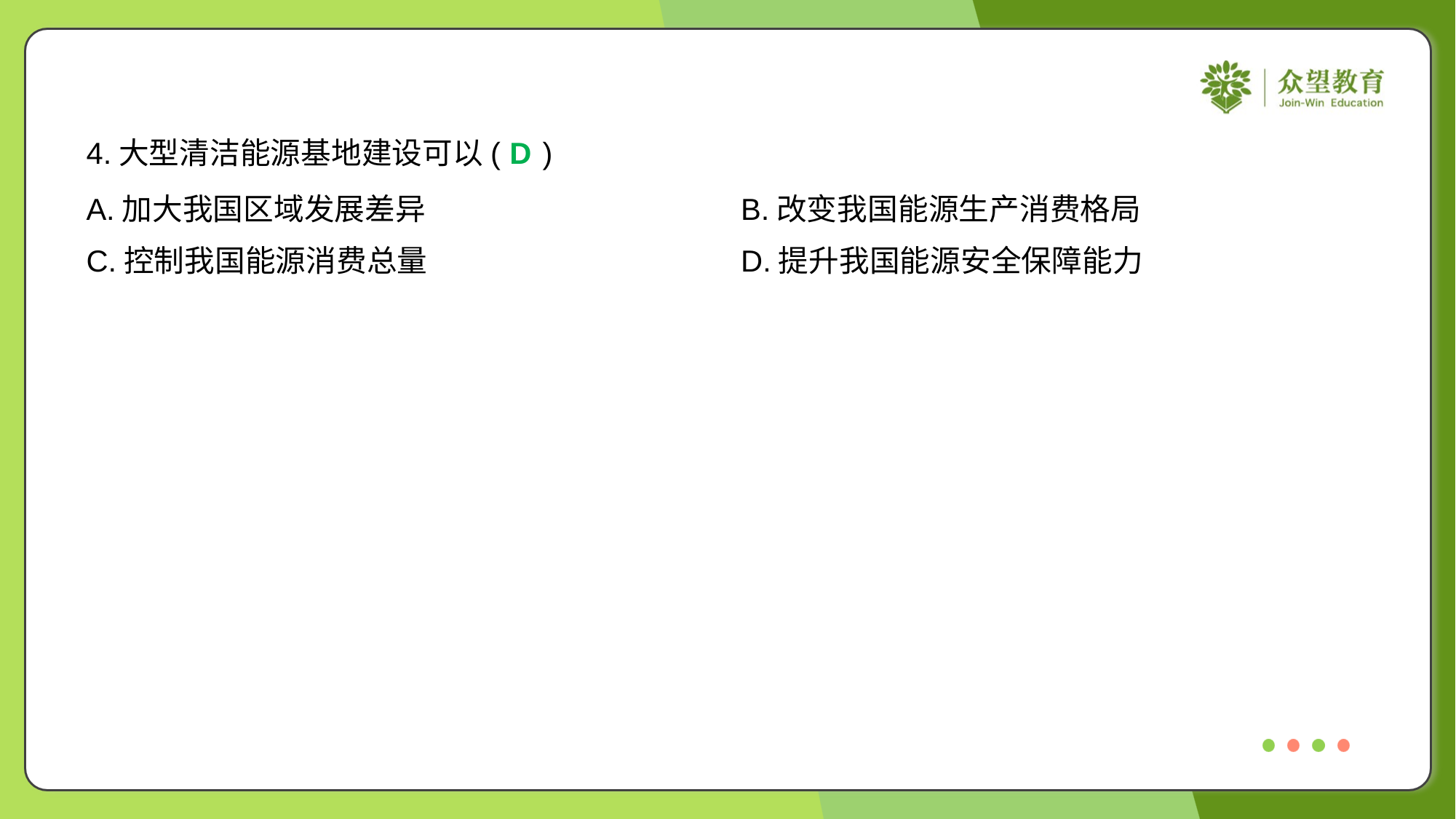

4.大型清洁能源基地建设可以(     )
D
A.加大我国区域发展差异	B.改变我国能源生产消费格局
C.控制我国能源消费总量	D.提升我国能源安全保障能力